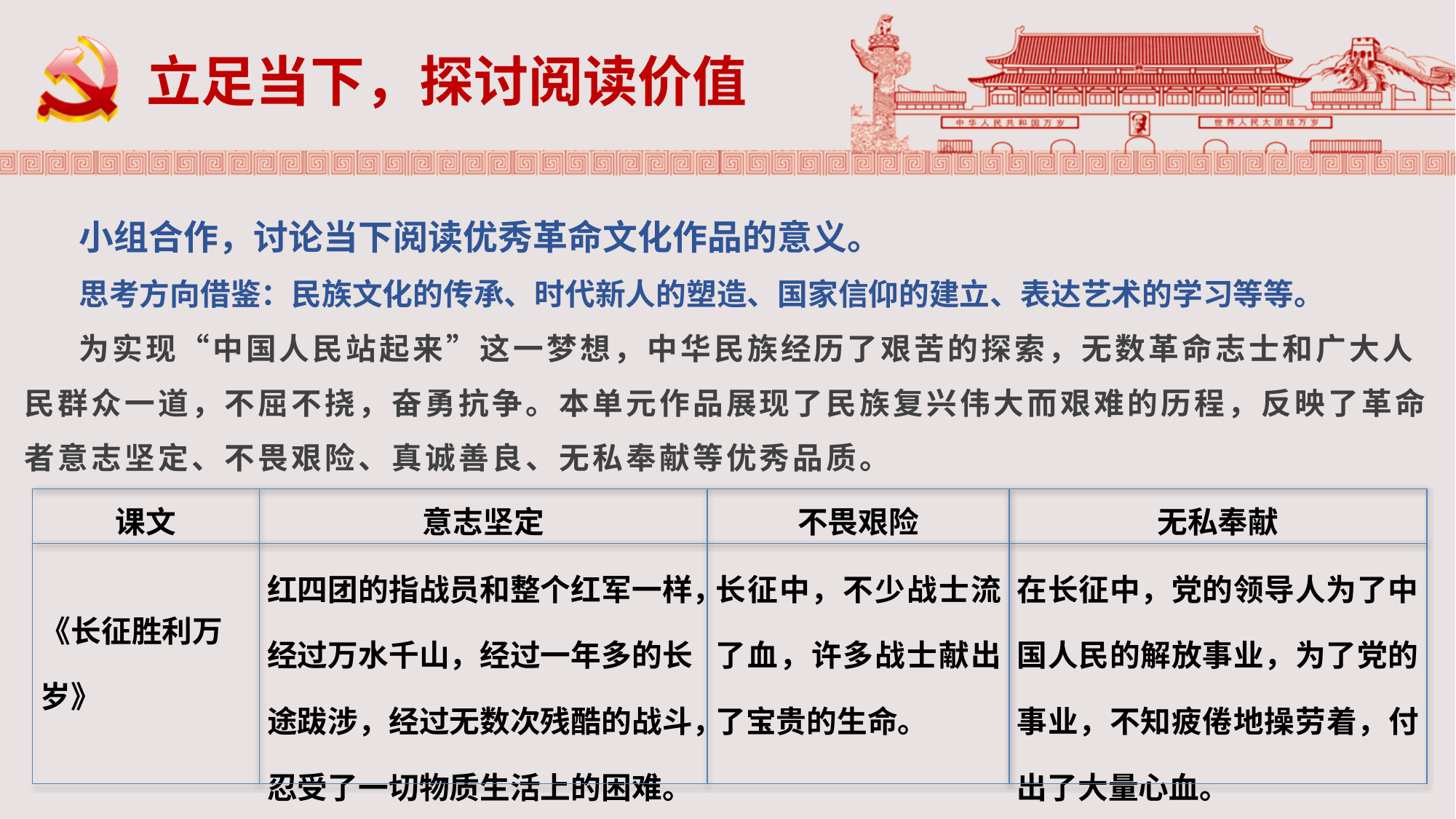

立足当下，探讨阅读价值
小组合作，讨论当下阅读优秀革命文化作品的意义。
思考方向借鉴：民族文化的传承、时代新人的塑造、国家信仰的建立、表达艺术的学习等等。
为实现“中国人民站起来”这一梦想，中华民族经历了艰苦的探索，无数革命志士和广大人民群众一道，不屈不挠，奋勇抗争。本单元作品展现了民族复兴伟大而艰难的历程，反映了革命者意志坚定、不畏艰险、真诚善良、无私奉献等优秀品质。
| 课文 | 意志坚定 | 不畏艰险 | 无私奉献 |
| --- | --- | --- | --- |
| 《长征胜利万岁》 | 红四团的指战员和整个红军一样，经过万水千山，经过一年多的长途跋涉，经过无数次残酷的战斗，忍受了一切物质生活上的困难。 | 长征中，不少战士流了血，许多战士献出了宝贵的生命。 | 在长征中，党的领导人为了中国人民的解放事业，为了党的事业，不知疲倦地操劳着，付出了大量心血。 |